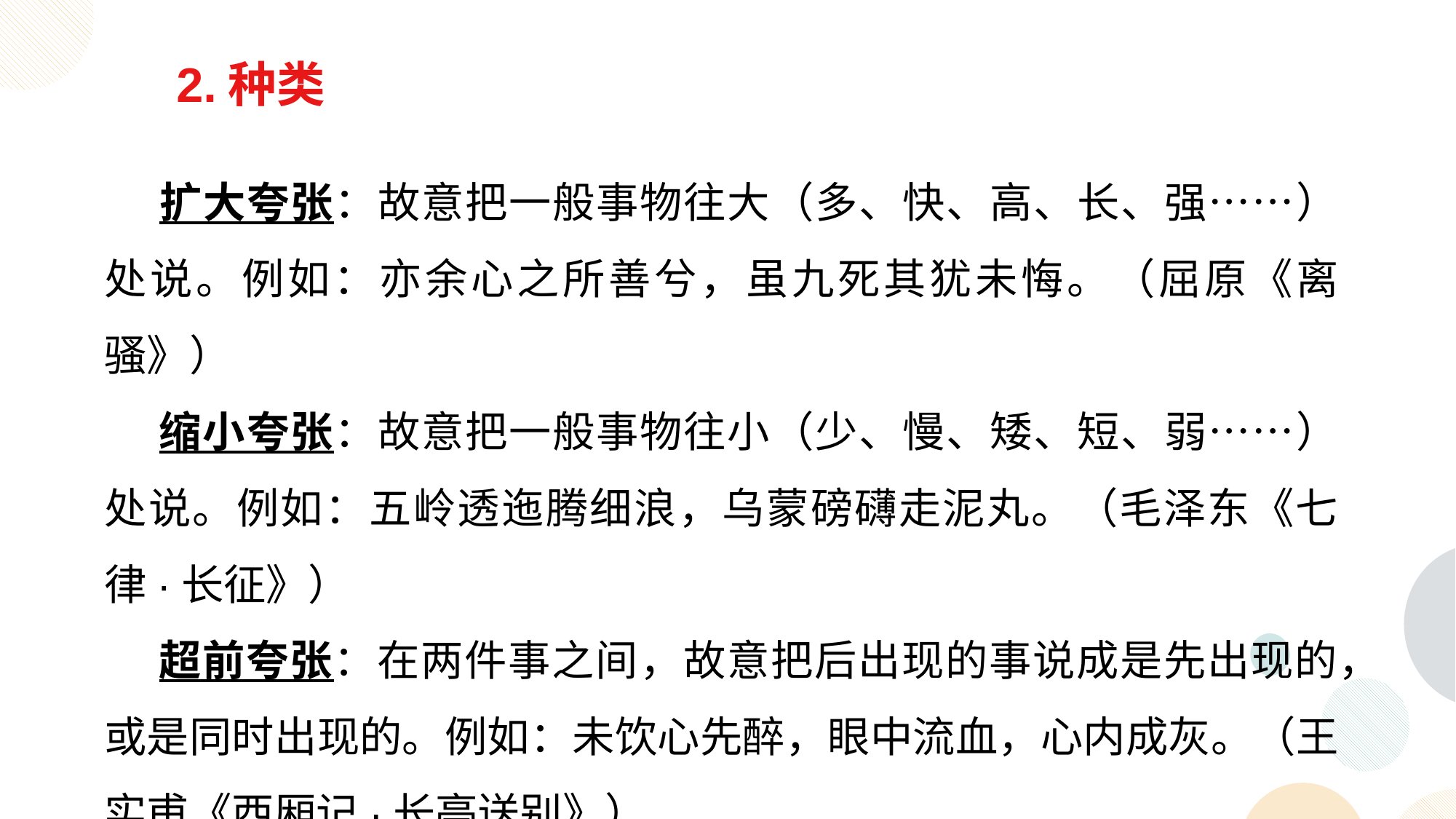

2.种类
    扩大夸张：故意把一般事物往大（多、快、高、长、强……）处说。例如：亦余心之所善兮，虽九死其犹未悔。（屈原《离骚》）
    缩小夸张：故意把一般事物往小（少、慢、矮、短、弱……）处说。例如：五岭透迤腾细浪，乌蒙磅礴走泥丸。（毛泽东《七律·长征》）
    超前夸张：在两件事之间，故意把后出现的事说成是先出现的，或是同时出现的。例如：未饮心先醉，眼中流血，心内成灰。（王实甫《西厢记·长亭送别》）